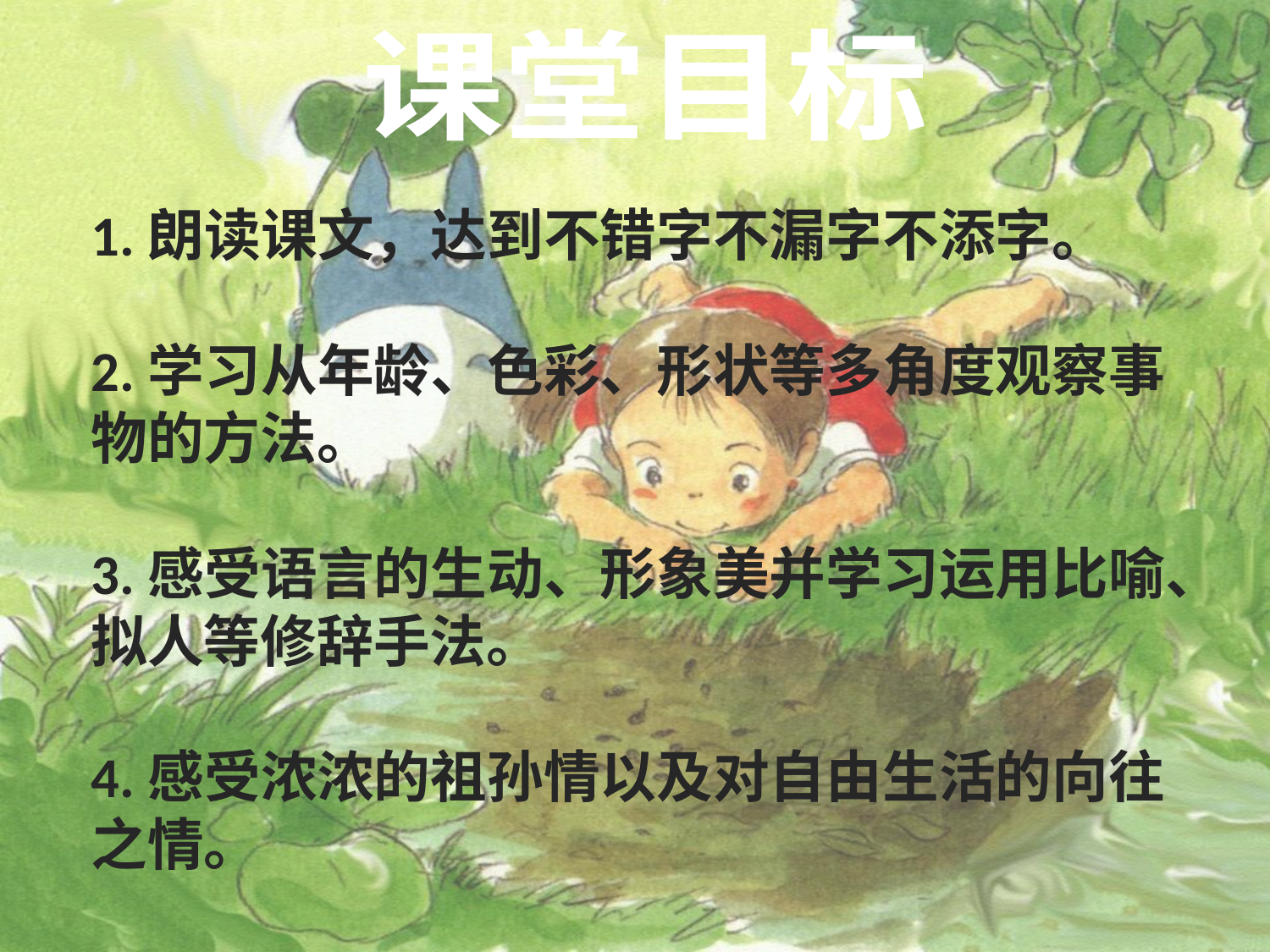

课堂目标
1.朗读课文，达到不错字不漏字不添字。

2.学习从年龄、色彩、形状等多角度观察事物的方法。

3.感受语言的生动、形象美并学习运用比喻、拟人等修辞手法。

4.感受浓浓的祖孙情以及对自由生活的向往之情。